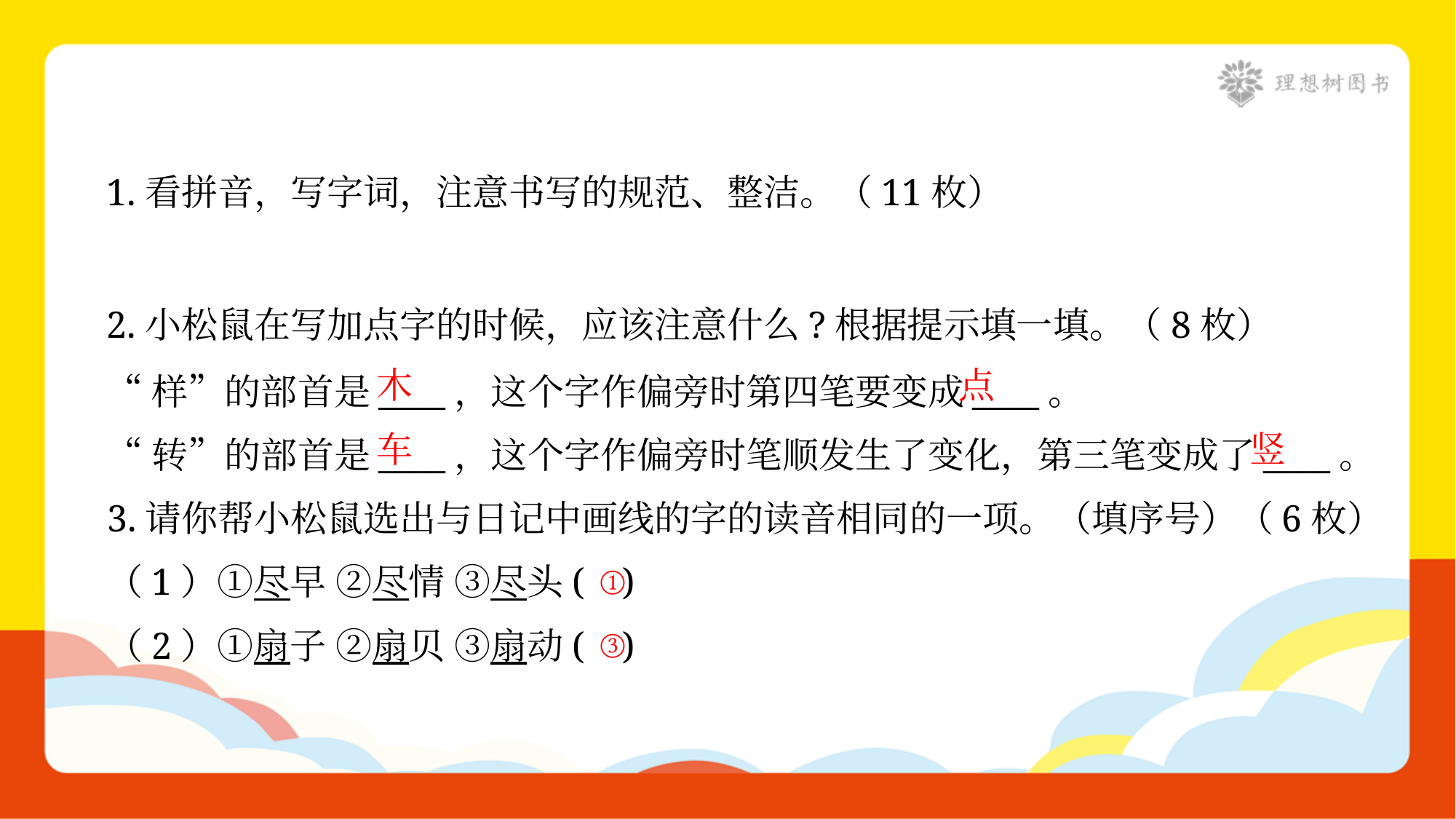

1.看拼音，写字词，注意书写的规范、整洁。（11枚）
2.小松鼠在写加点字的时候，应该注意什么?根据提示填一填。（8枚）
“样”的部首是____，这个字作偏旁时第四笔要变成____。
“转”的部首是____，这个字作偏旁时笔顺发生了变化，第三笔变成了____。
木
点
车
竖
3.请你帮小松鼠选出与日记中画线的字的读音相同的一项。（填序号）（6枚）
①
（1）①尽早 ②尽情 ③尽头(    )
③
（2）①扇子 ②扇贝 ③扇动(    )